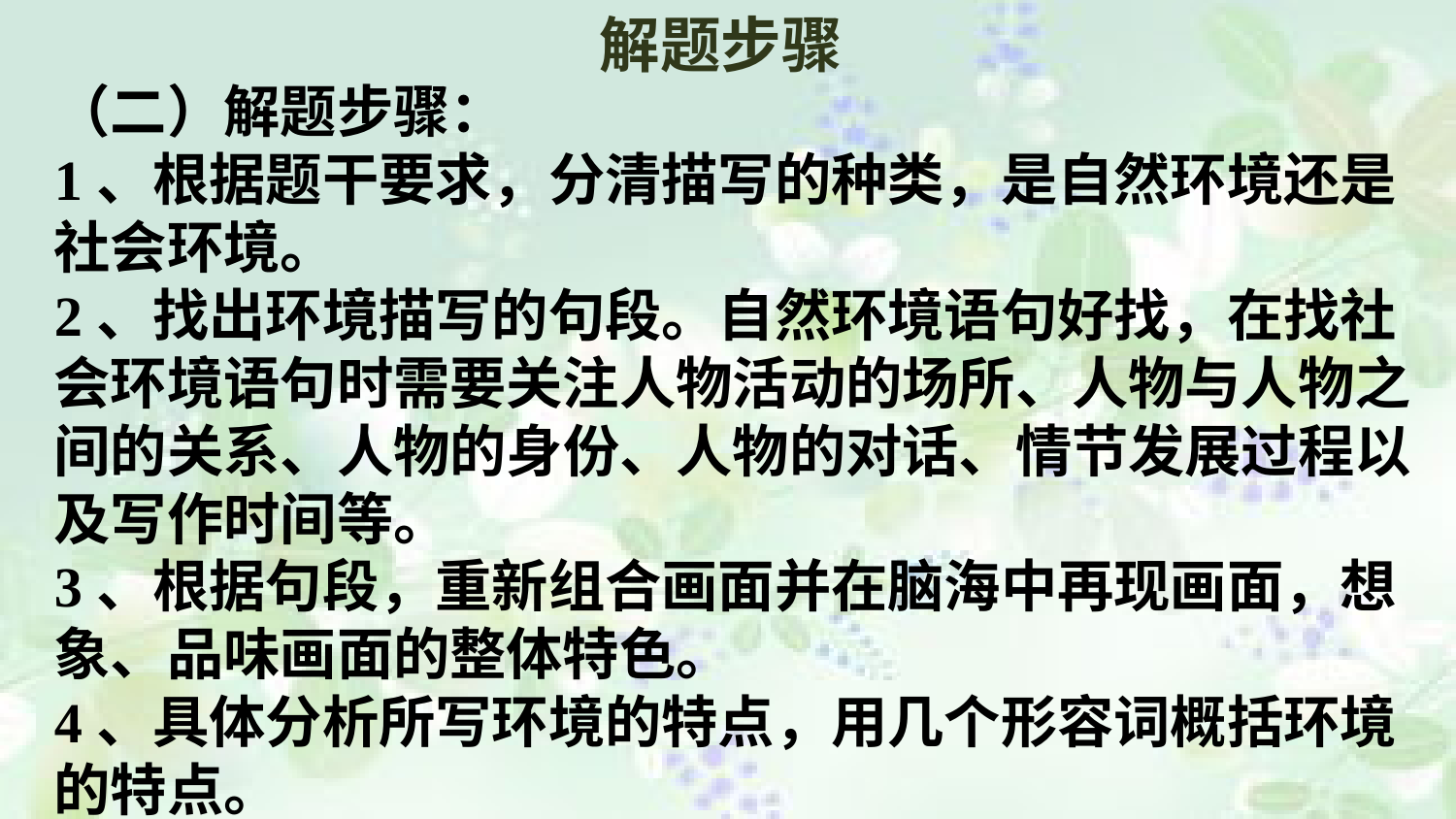

# 解题步骤
（二）解题步骤：
1、根据题干要求，分清描写的种类，是自然环境还是社会环境。
2、找出环境描写的句段。自然环境语句好找，在找社会环境语句时需要关注人物活动的场所、人物与人物之间的关系、人物的身份、人物的对话、情节发展过程以及写作时间等。
3、根据句段，重新组合画面并在脑海中再现画面，想象、品味画面的整体特色。
4、具体分析所写环境的特点，用几个形容词概括环境的特点。